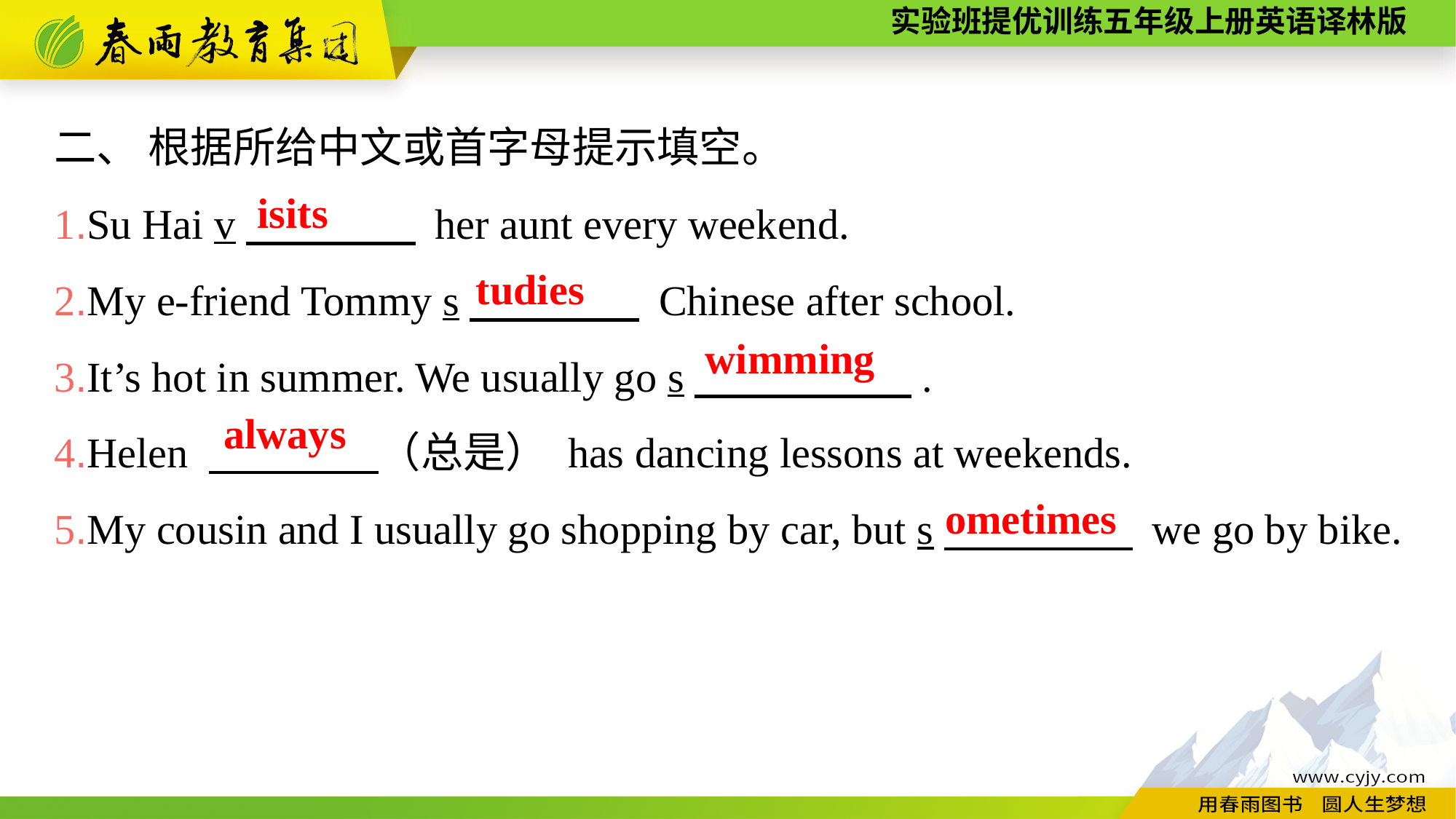

二、 根据所给中文或首字母提示填空。
1.Su Hai v　　　　 her aunt every weekend.
2.My e-friend Tommy s　　　　 Chinese after school.
3.It’s hot in summer. We usually go s　　　     　.
4.Helen 　　　　（总是） has dancing lessons at weekends.
5.My cousin and I usually go shopping by car, but s　　  　　 we go by bike.
isits
tudies
wimming
always
ometimes